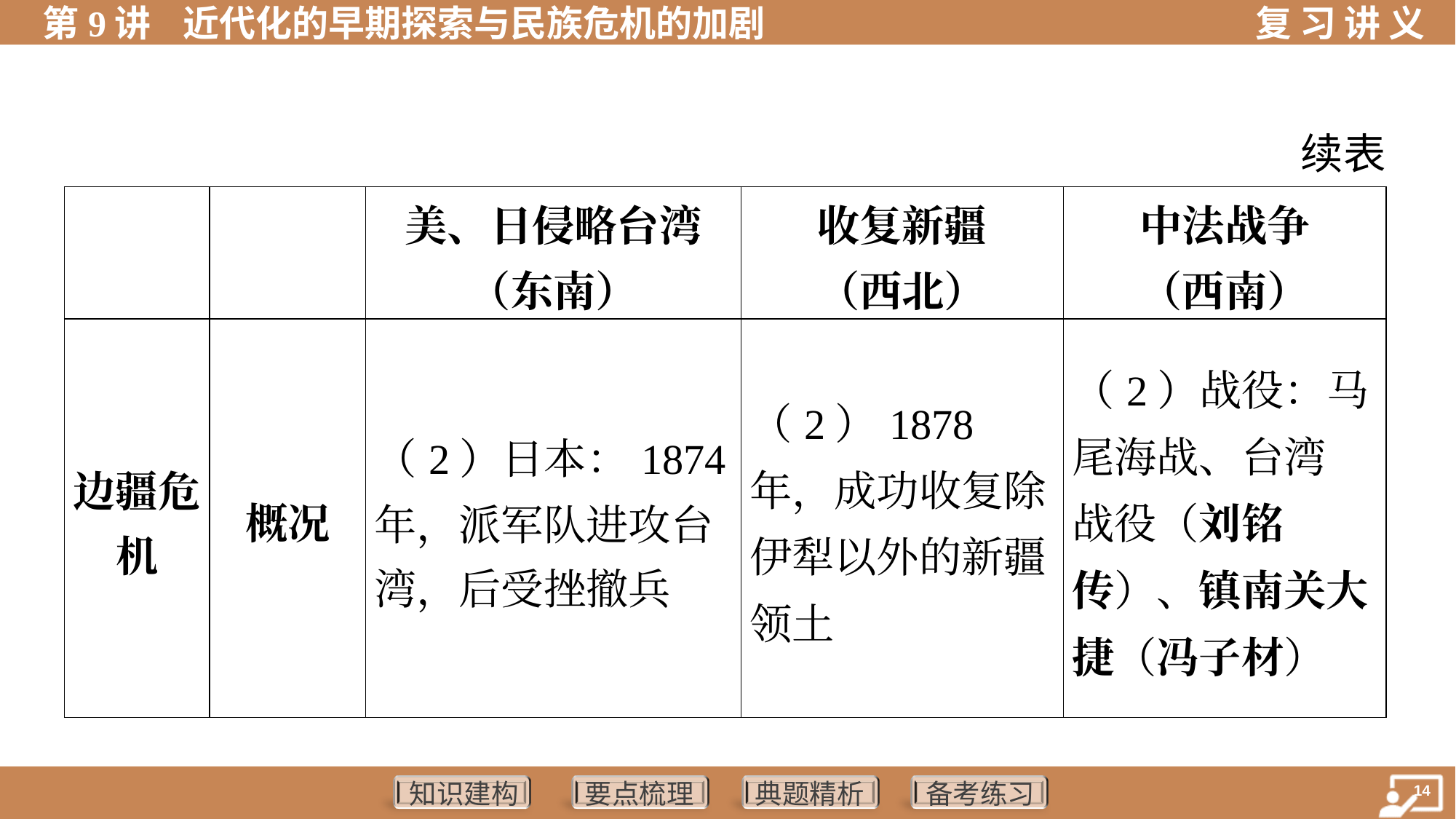

续表
|  |  | 美、日侵略台湾 （东南） | 收复新疆 （西北） | 中法战争 （西南） |
| --- | --- | --- | --- | --- |
| 边疆危 机 | 概况 | （2）日本：1874 年，派军队进攻台 湾，后受挫撤兵 | （2）1878年，成功收复除伊犁以外的新疆领土 | （2）战役：马 尾海战、台湾 战役（刘铭传）、镇南关大捷（冯子材） |